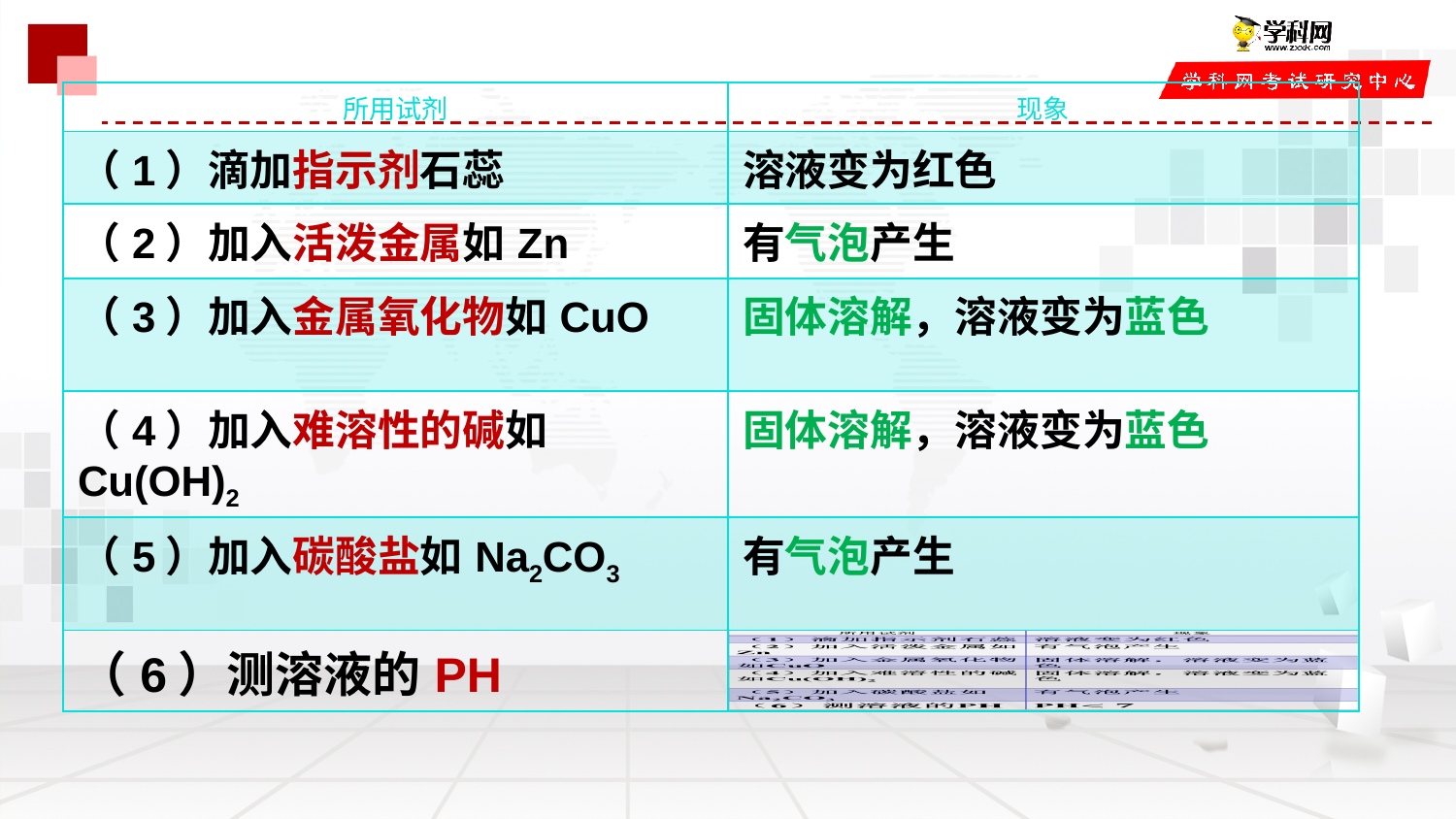

| 所用试剂 | 现象 |
| --- | --- |
| （1）滴加指示剂石蕊 | 溶液变为红色 |
| （2）加入活泼金属如Zn | 有气泡产生 |
| （3）加入金属氧化物如CuO | 固体溶解，溶液变为蓝色 |
| （4）加入难溶性的碱如Cu(OH)2 | 固体溶解，溶液变为蓝色 |
| （5）加入碳酸盐如Na2CO3 | 有气泡产生 |
| （6）测溶液的PH |  |